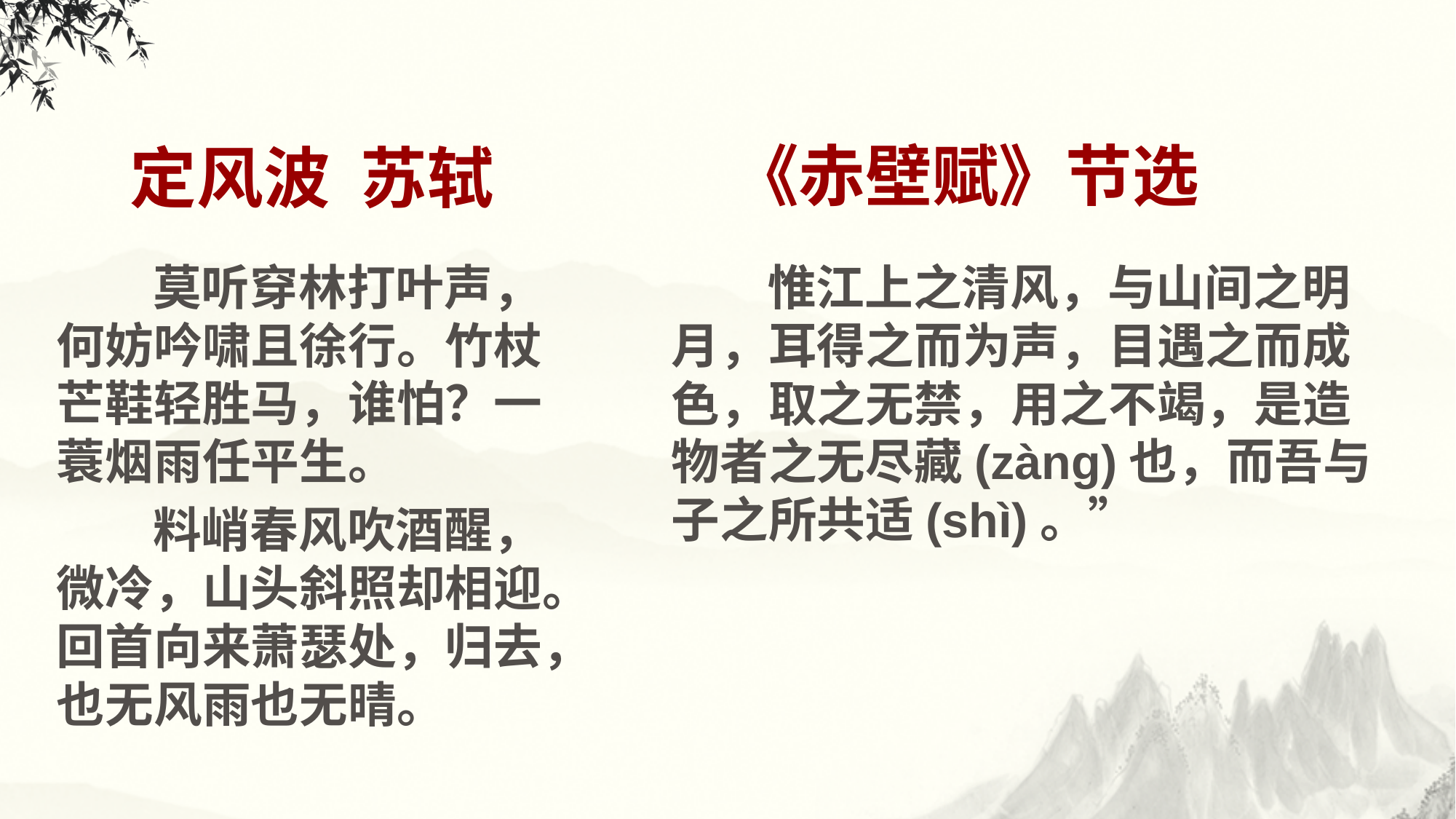

《赤壁赋》节选
定风波  苏轼
莫听穿林打叶声，何妨吟啸且徐行。竹杖芒鞋轻胜马，谁怕？一蓑烟雨任平生。
料峭春风吹酒醒，微冷，山头斜照却相迎。回首向来萧瑟处，归去，也无风雨也无晴。
惟江上之清风，与山间之明月，耳得之而为声，目遇之而成色，取之无禁，用之不竭，是造物者之无尽藏(zàng)也，而吾与子之所共适(shì)。”